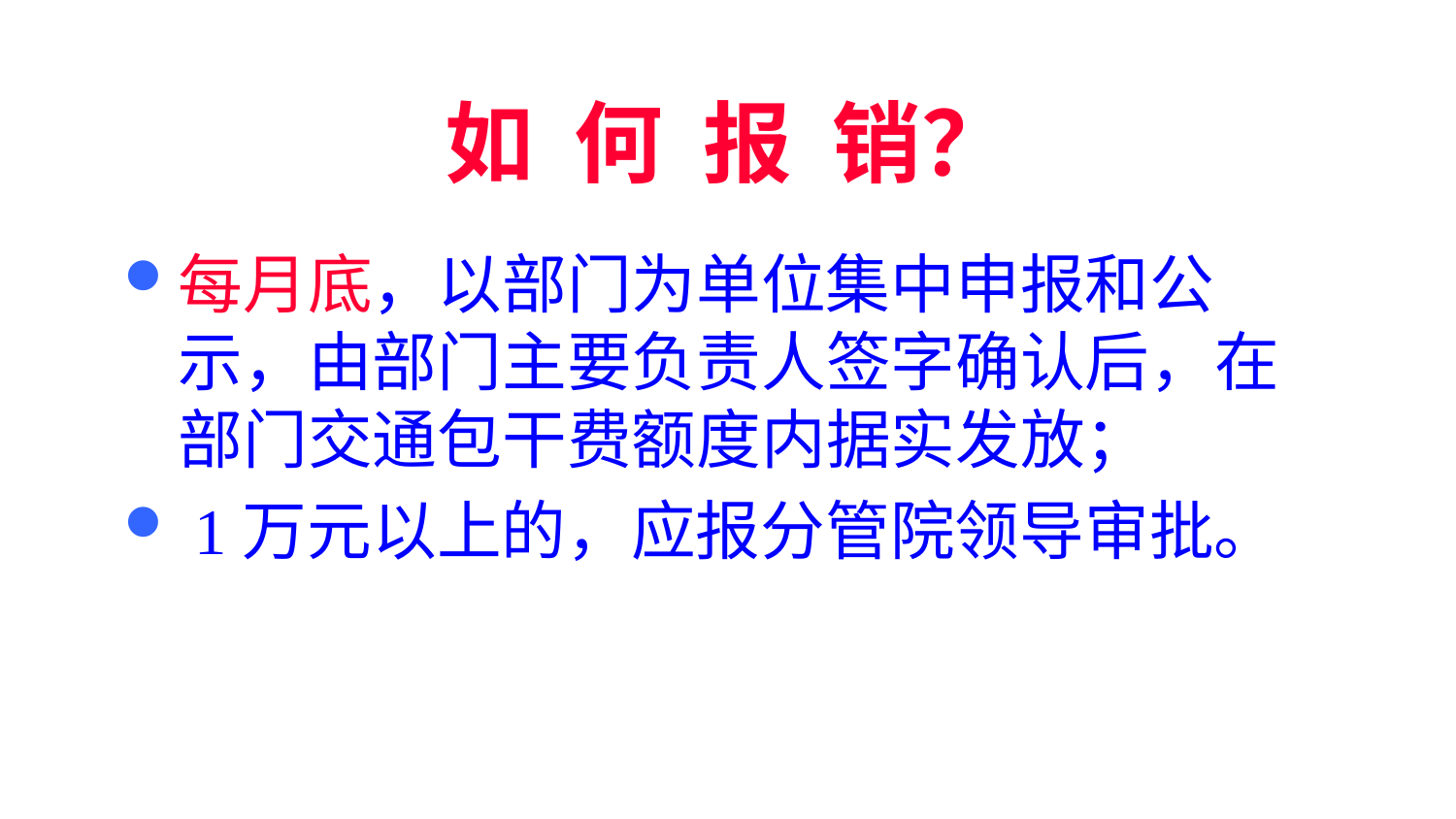

如  何  报  销？
每月底，以部门为单位集中申报和公示，由部门主要负责人签字确认后，在部门交通包干费额度内据实发放；
 1万元以上的，应报分管院领导审批。